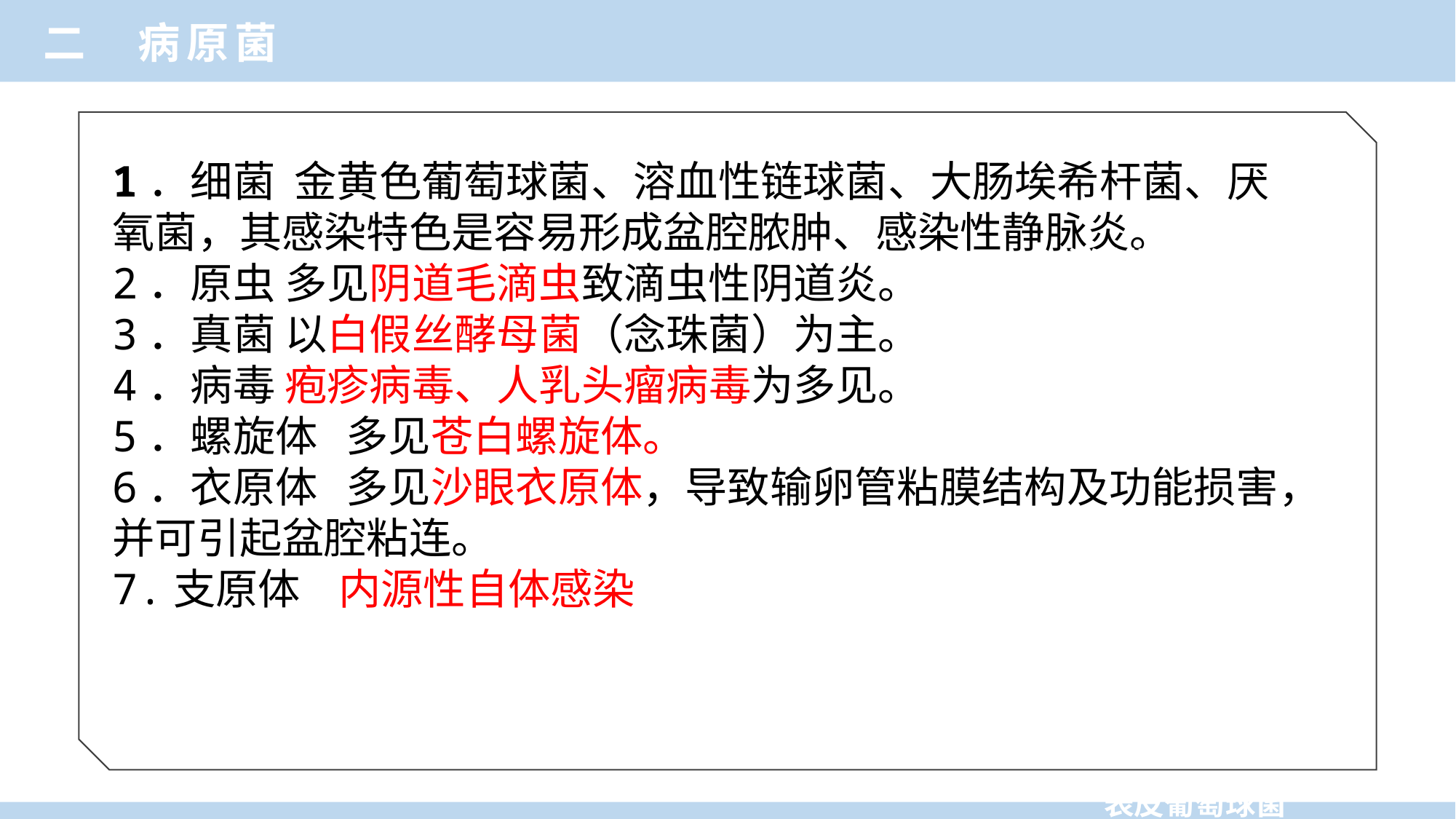

二   病原菌

1．细菌  金黄色葡萄球菌、溶血性链球菌、大肠埃希杆菌、厌氧菌，其感染特色是容易形成盆腔脓肿、感染性静脉炎。
2．原虫 多见阴道毛滴虫致滴虫性阴道炎。
3．真菌 以白假丝酵母菌（念珠菌）为主。
4．病毒 疱疹病毒、人乳头瘤病毒为多见。
5．螺旋体   多见苍白螺旋体。
6．衣原体   多见沙眼衣原体，导致输卵管粘膜结构及功能损害，并可引起盆腔粘连。
7.支原体    内源性自体感染
消化链球菌
金黄色葡萄球菌
表皮葡萄球菌